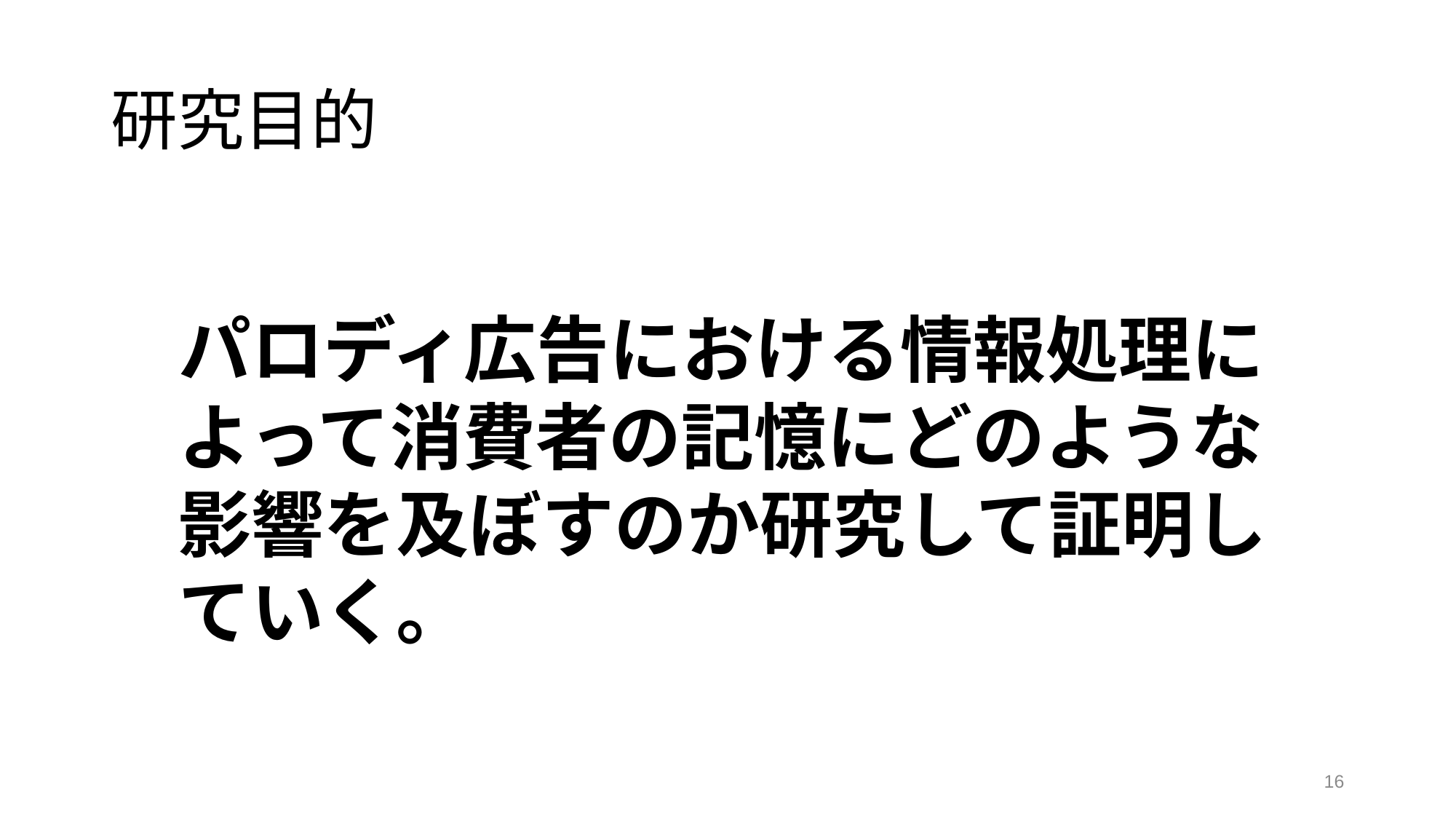

# 研究目的
パロディ広告における情報処理によって消費者の記憶にどのような影響を及ぼすのか研究して証明していく。
16